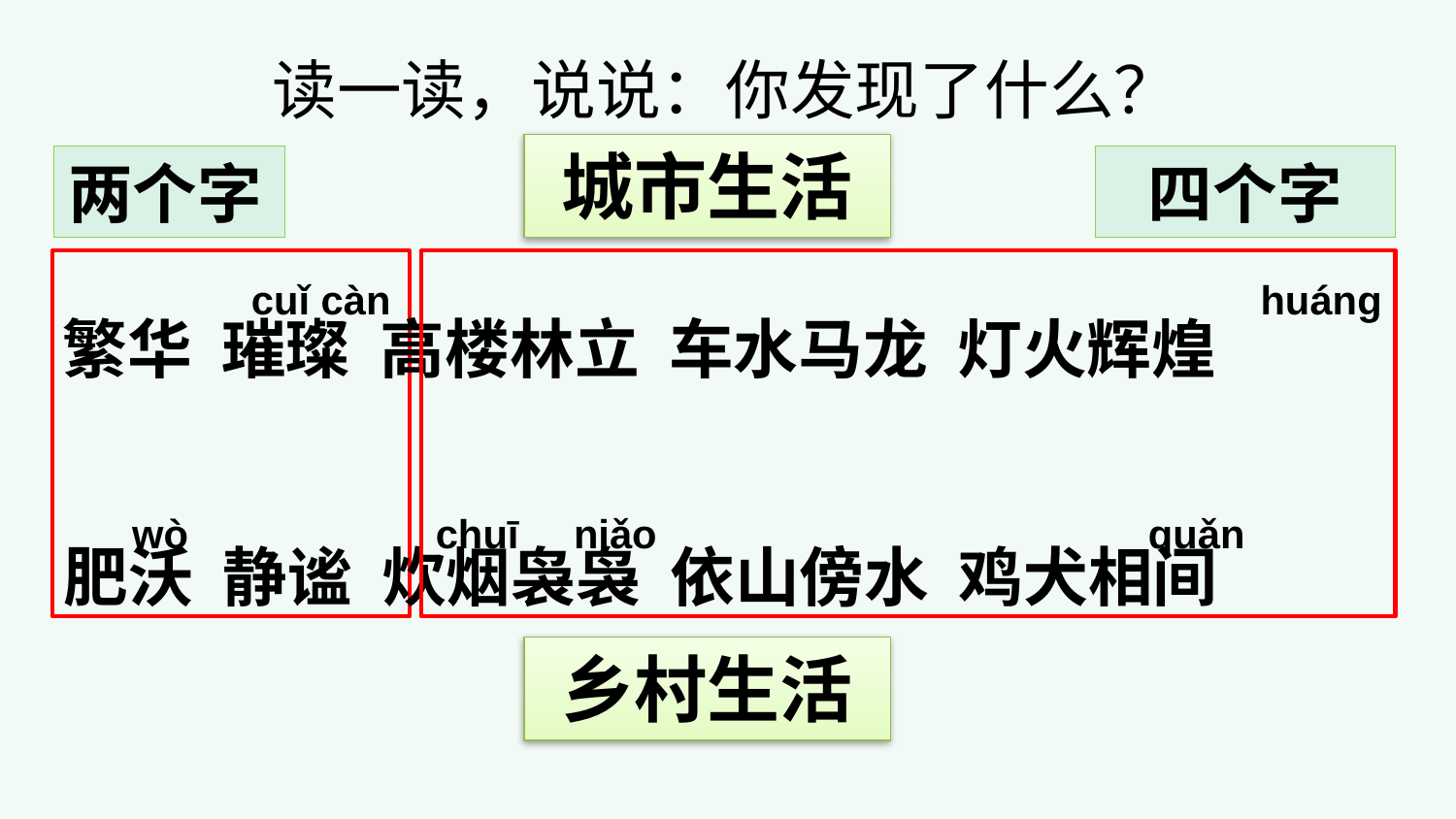

读一读，说说：你发现了什么？
城市生活
两个字
四个字

繁华  璀璨  高楼林立  车水马龙  灯火辉煌
 cuǐ càn
huáng
肥沃  静谧  炊烟袅袅  依山傍水  鸡犬相间
wò
chuī
  niǎo
quǎn
乡村生活